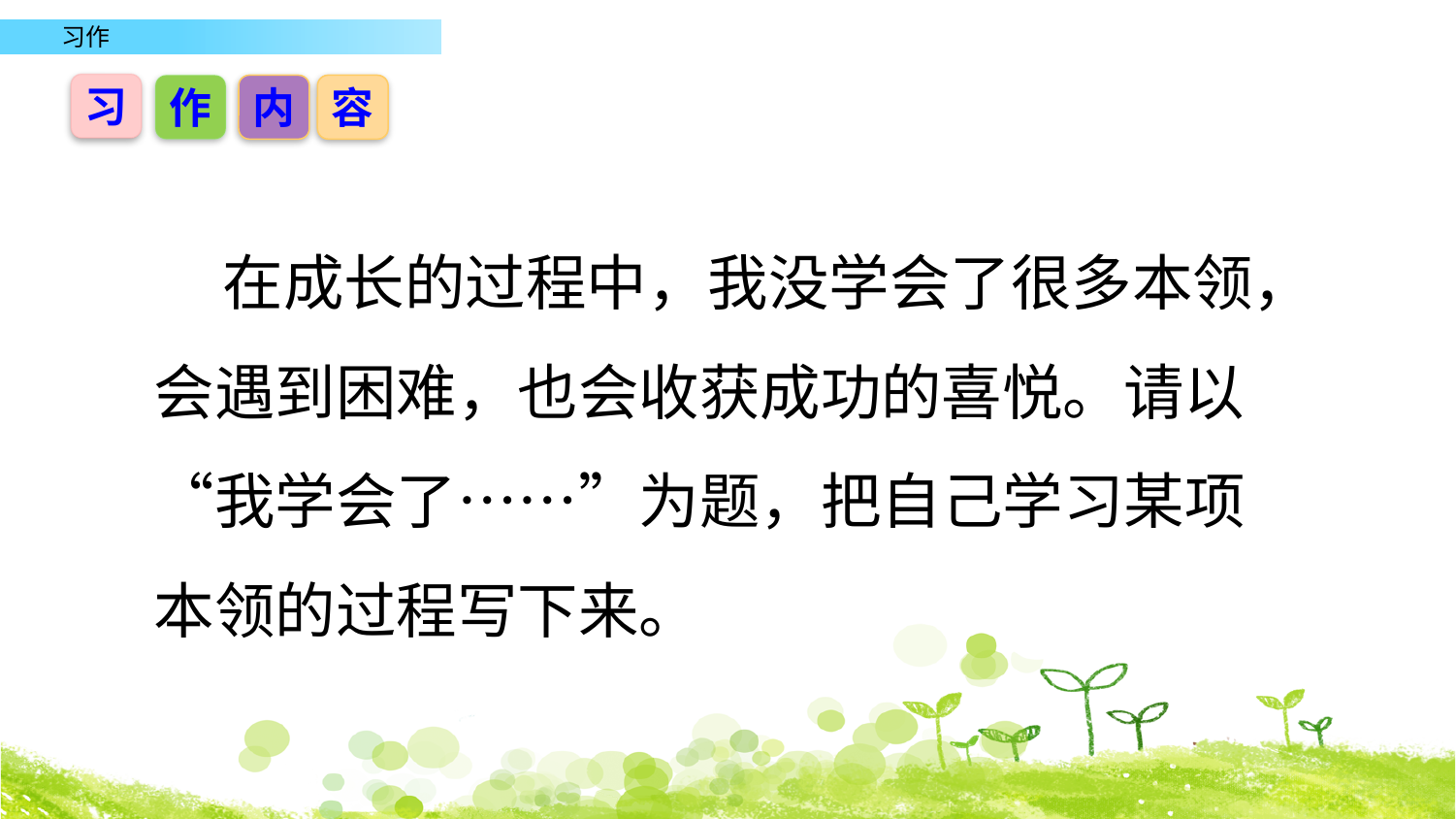

习
作
内
容
    在成长的过程中，我没学会了很多本领，会遇到困难，也会收获成功的喜悦。请以“我学会了……”为题，把自己学习某项本领的过程写下来。